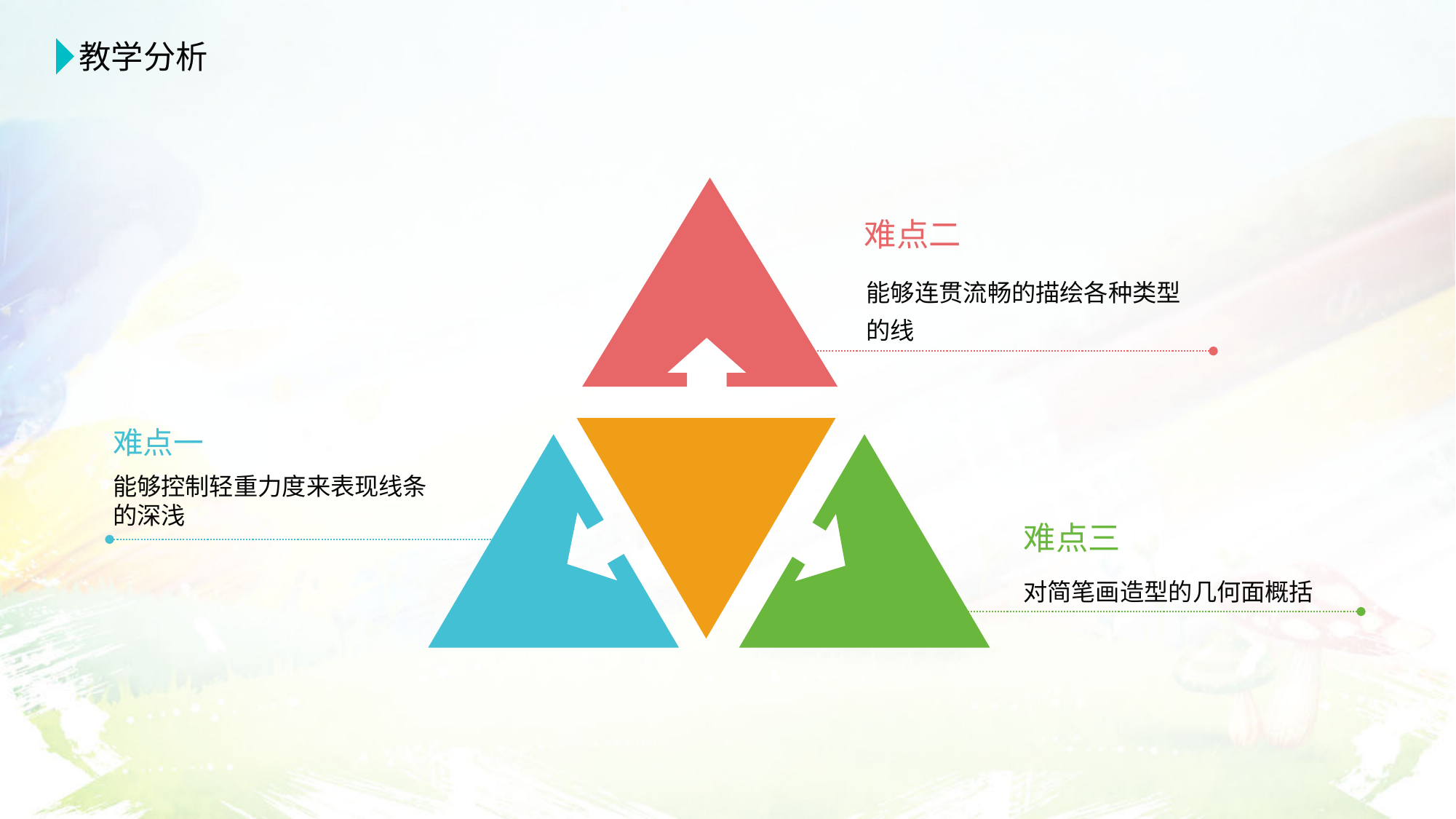

教学分析

难点二
能够连贯流畅的描绘各种类型的线

难点一

能够控制轻重力度来表现线条的深浅

难点三
对简笔画造型的几何面概括